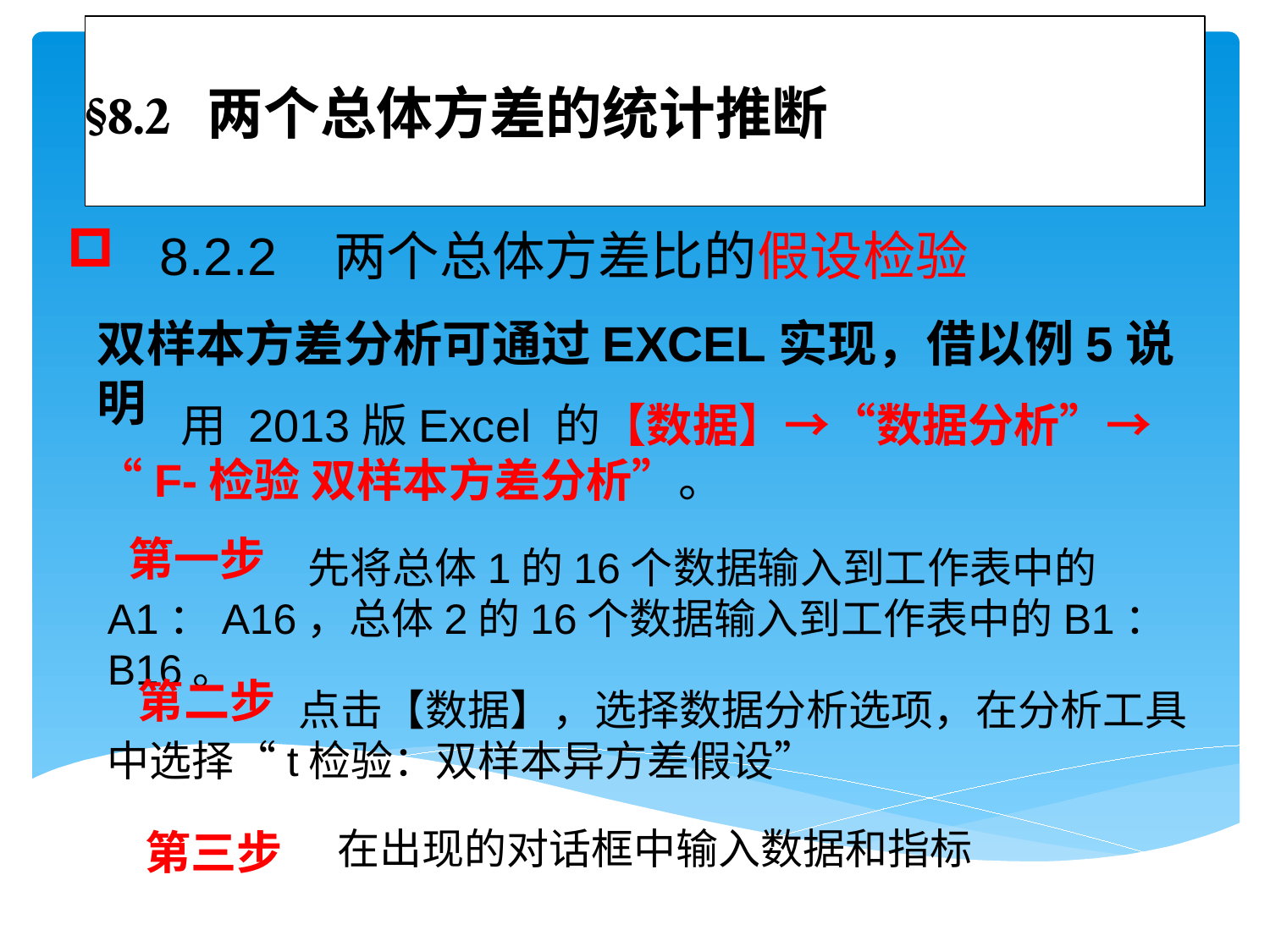

# §8.2  两个总体方差的统计推断

  8.2.2   两个总体方差比的假设检验

双样本方差分析可通过EXCEL实现，借以例5说明
       用 2013版Excel 的【数据】→“数据分析”→“F-检验 双样本方差分析”。
第一步
                    先将总体1的16个数据输入到工作表中的A1：A16，总体2的16个数据输入到工作表中的B1：B16。
 第二步
                   点击【数据】，选择数据分析选项，在分析工具中选择“t检验：双样本异方差假设”
                     在出现的对话框中输入数据和指标
  第三步